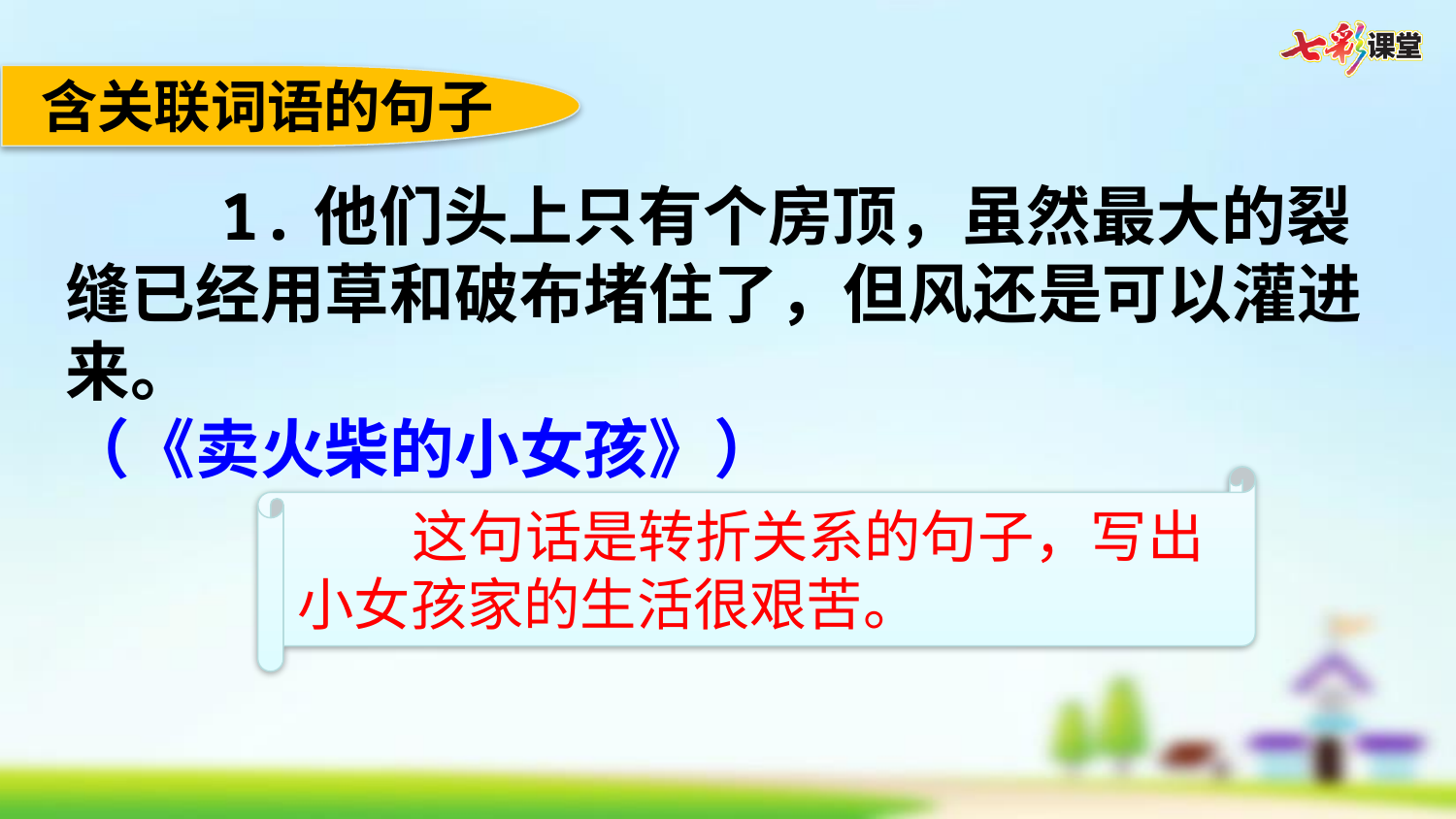

含关联词语的句子

    1.他们头上只有个房顶，虽然最大的裂缝已经用草和破布堵住了，但风还是可以灌进来。
（《卖火柴的小女孩》）
        这句话是转折关系的句子，写出小女孩家的生活很艰苦。